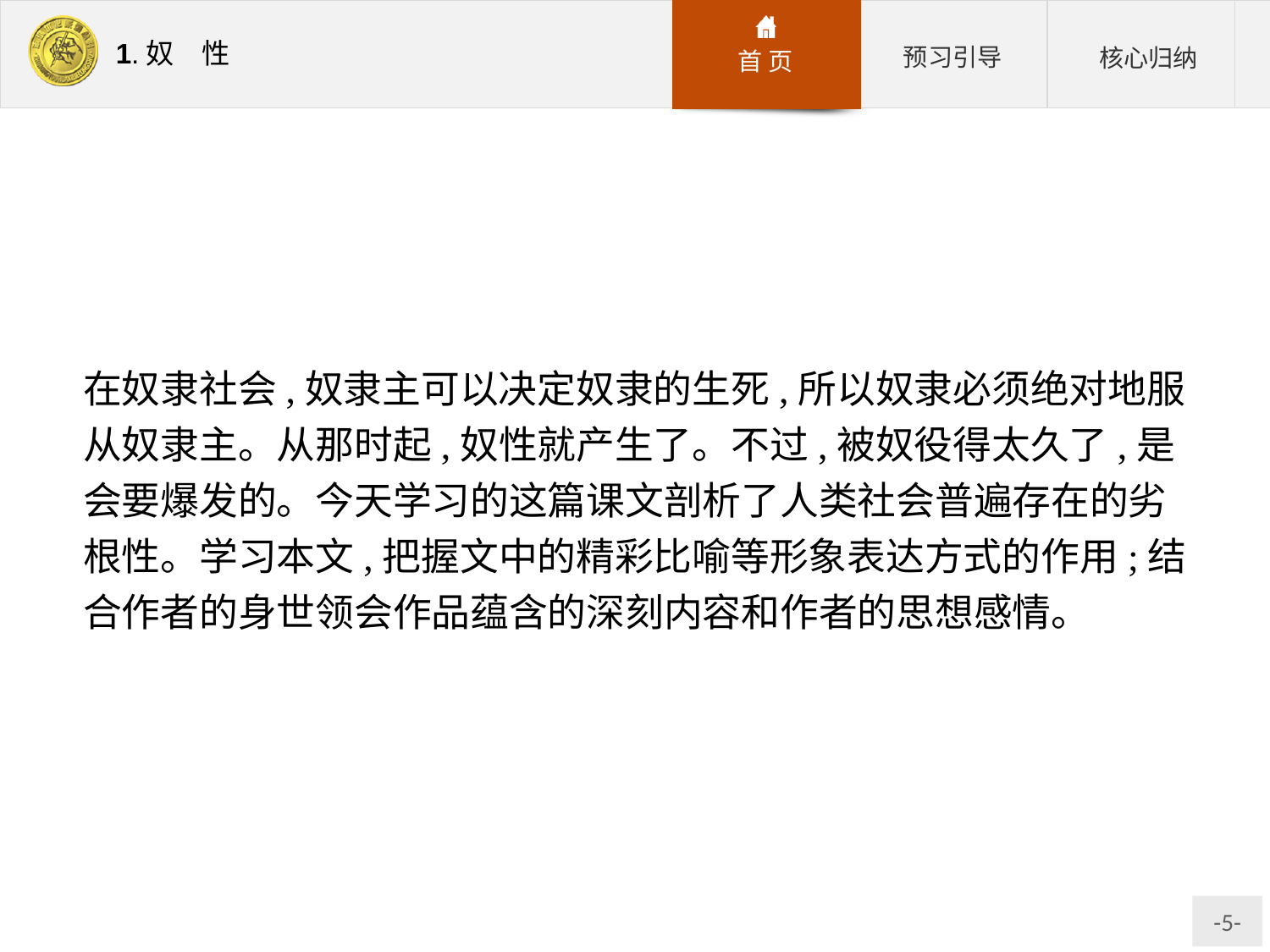

在奴隶社会,奴隶主可以决定奴隶的生死,所以奴隶必须绝对地服从奴隶主。从那时起,奴性就产生了。不过,被奴役得太久了,是会要爆发的。今天学习的这篇课文剖析了人类社会普遍存在的劣根性。学习本文,把握文中的精彩比喻等形象表达方式的作用;结合作者的身世领会作品蕴含的深刻内容和作者的思想感情。